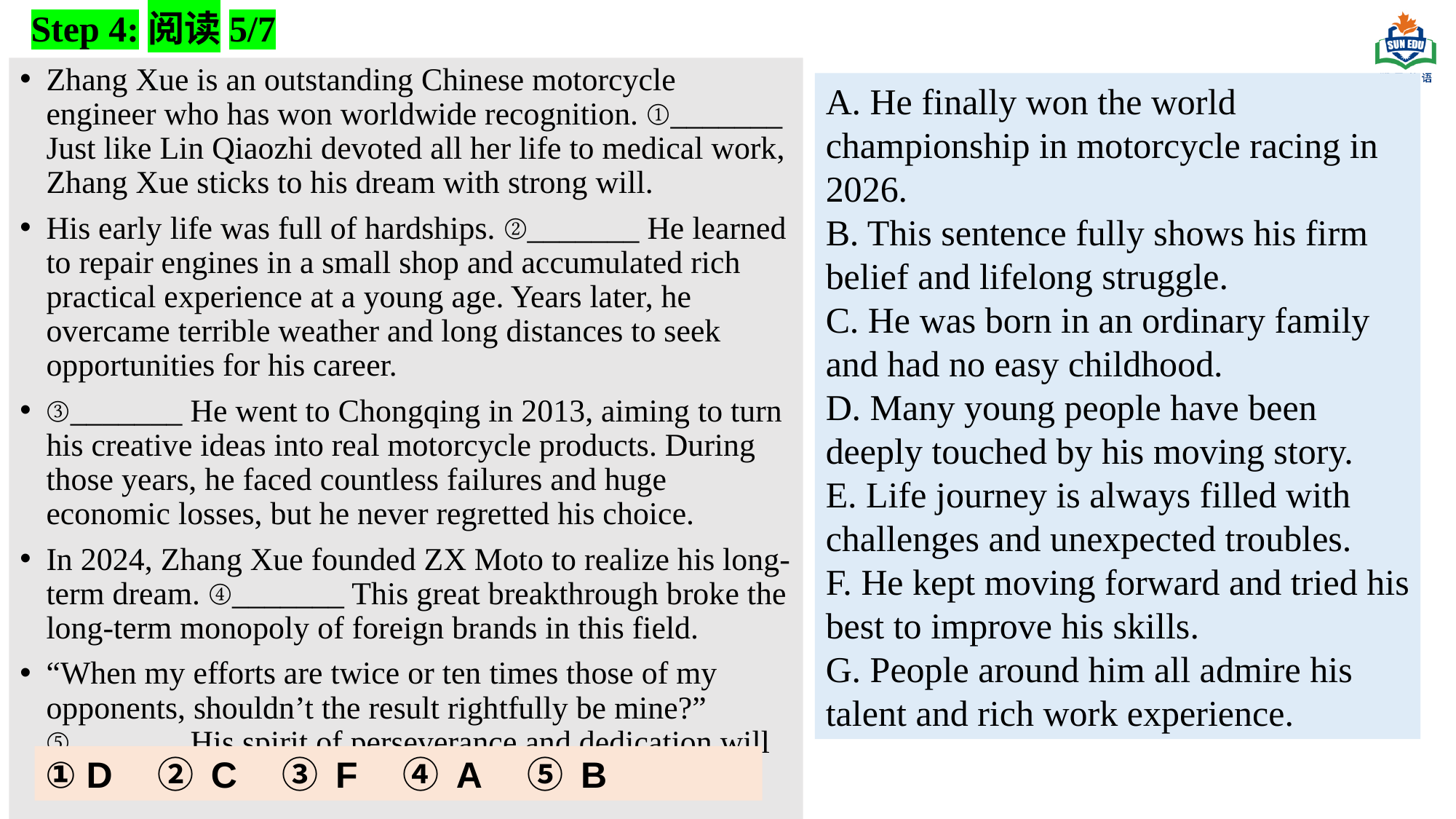

Step 4:阅读5/7
Zhang Xue is an outstanding Chinese motorcycle engineer who has won worldwide recognition. ①_______ Just like Lin Qiaozhi devoted all her life to medical work, Zhang Xue sticks to his dream with strong will.
His early life was full of hardships. ②_______ He learned to repair engines in a small shop and accumulated rich practical experience at a young age. Years later, he overcame terrible weather and long distances to seek opportunities for his career.
③_______ He went to Chongqing in 2013, aiming to turn his creative ideas into real motorcycle products. During those years, he faced countless failures and huge economic losses, but he never regretted his choice.
In 2024, Zhang Xue founded ZX Moto to realize his long-term dream. ④_______ This great breakthrough broke the long-term monopoly of foreign brands in this field.
“When my efforts are twice or ten times those of my opponents, shouldn’t the result rightfully be mine?” ⑤_______ His spirit of perseverance and dedication will always inspire teenagers to chase their dreams bravely.

A. He finally won the world championship in motorcycle racing in 2026.
B. This sentence fully shows his firm belief and lifelong struggle.
C. He was born in an ordinary family and had no easy childhood.
D. Many young people have been deeply touched by his moving story.
E. Life journey is always filled with challenges and unexpected troubles.
F. He kept moving forward and tried his best to improve his skills.
G. People around him all admire his talent and rich work experience.
① D　② C　③ F　④ A　⑤ B